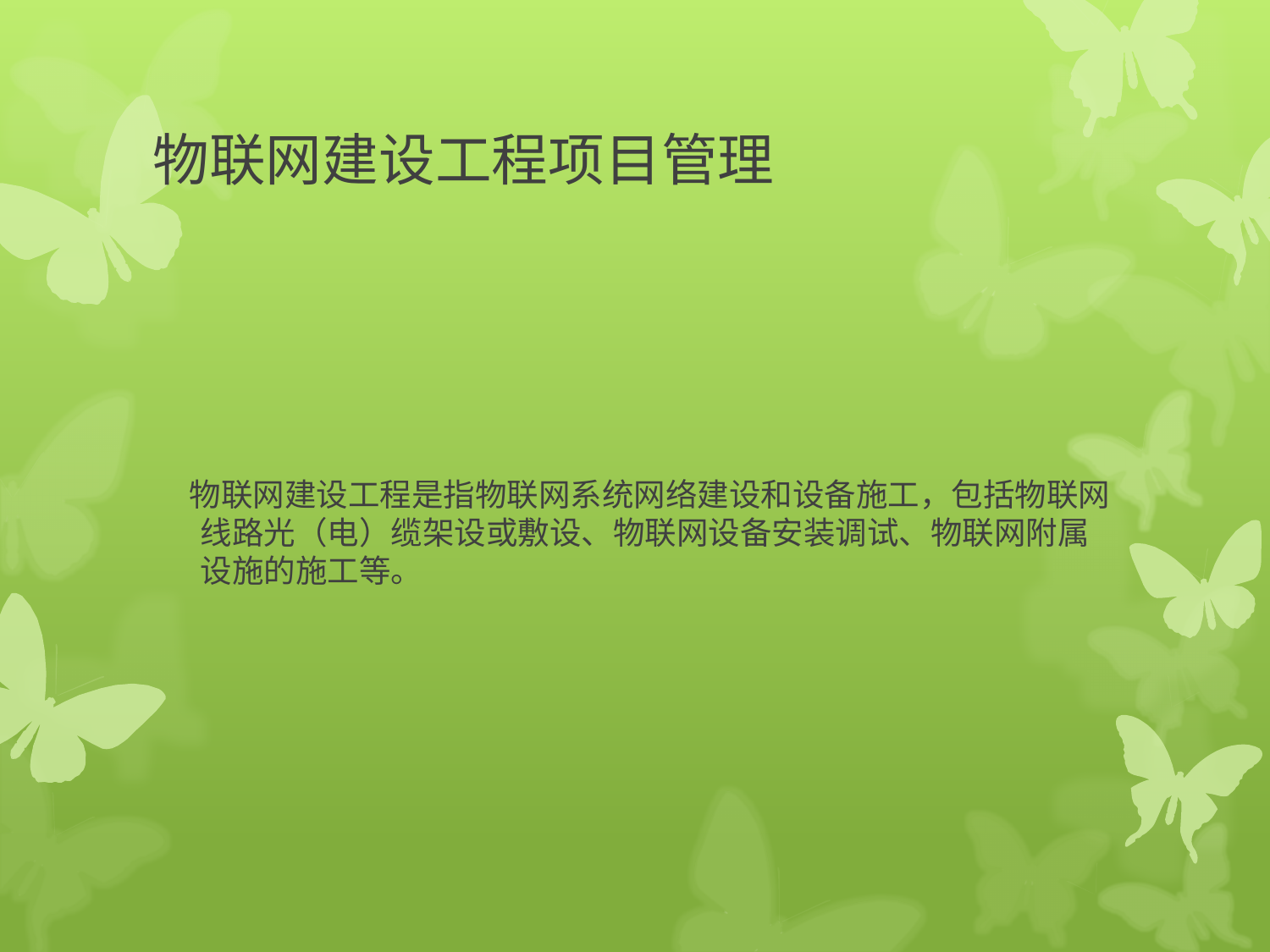

# 物联网建设工程项目管理
    物联网建设工程是指物联网系统网络建设和设备施工，包括物联网线路光（电）缆架设或敷设、物联网设备安装调试、物联网附属设施的施工等。